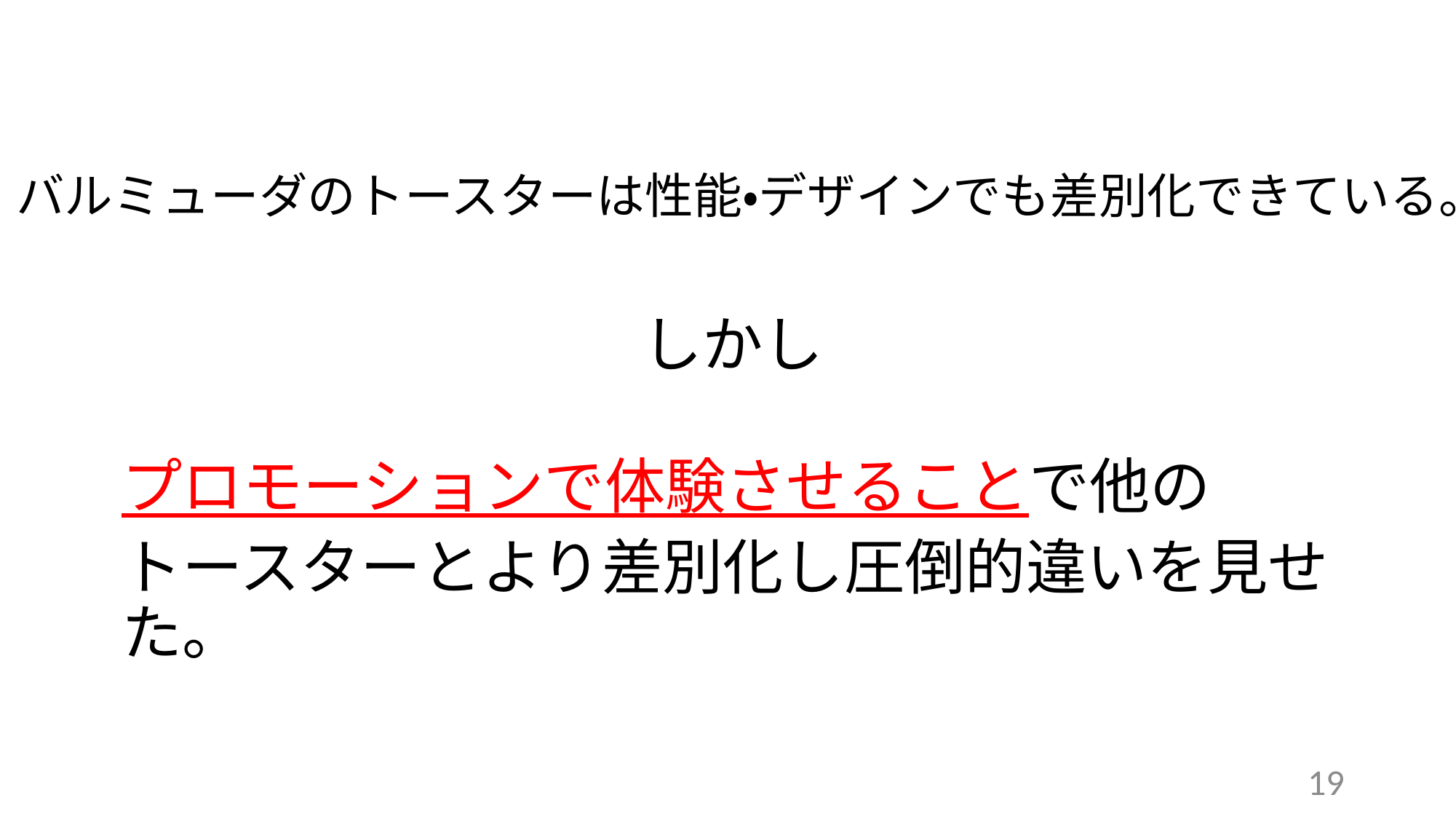

しかし

プロモーションで体験させることで他の
トースターとより差別化し圧倒的違いを見せた。
バルミューダのトースターは性能・デザインでも差別化できている。
19